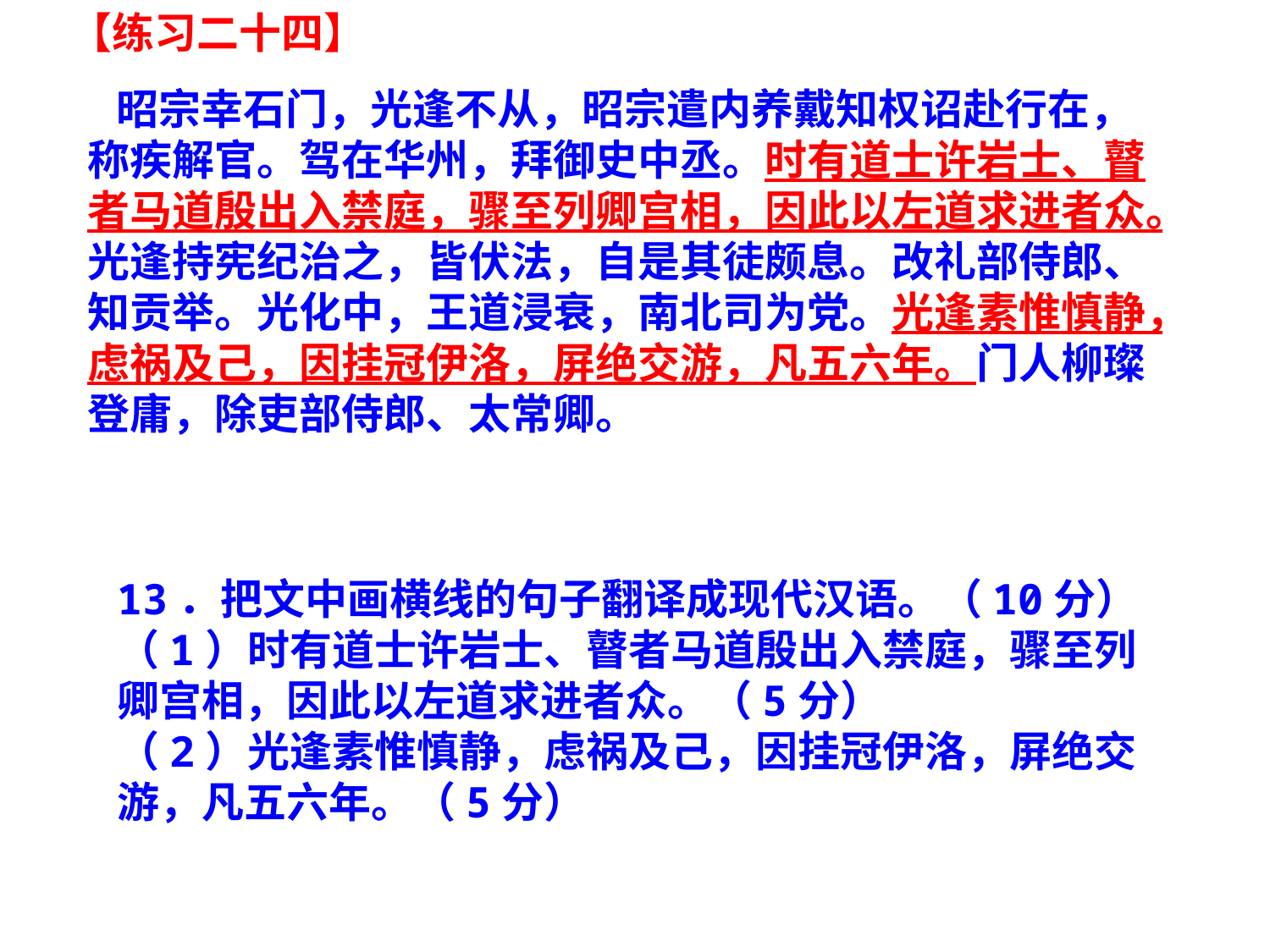

【练习二十四】
  昭宗幸石门，光逢不从，昭宗遣内养戴知权诏赴行在，称疾解官。驾在华州，拜御史中丞。时有道士许岩士、瞽者马道殷出入禁庭，骤至列卿宫相，因此以左道求进者众。光逢持宪纪治之，皆伏法，自是其徒颇息。改礼部侍郎、知贡举。光化中，王道浸衰，南北司为党。光逢素惟慎静，虑祸及己，因挂冠伊洛，屏绝交游，凡五六年。门人柳璨登庸，除吏部侍郎、太常卿。
13．把文中画横线的句子翻译成现代汉语。（10分）
（1）时有道士许岩士、瞽者马道殷出入禁庭，骤至列卿宫相，因此以左道求进者众。（5分）
（2）光逢素惟慎静，虑祸及己，因挂冠伊洛，屏绝交游，凡五六年。（5分）